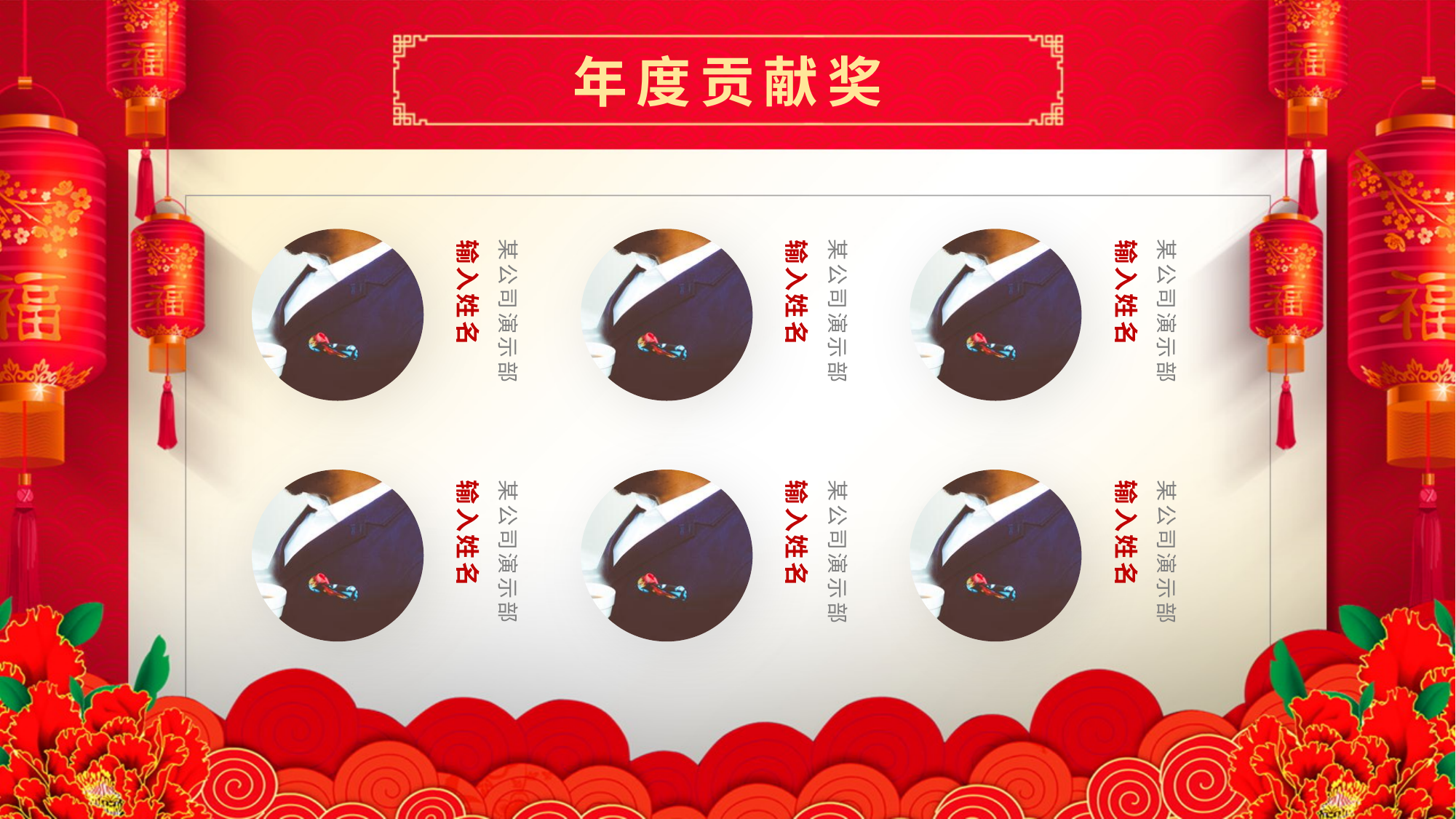

年度贡献奖

输入姓名
某公司演示部

输入姓名
某公司演示部

输入姓名
某公司演示部

输入姓名
某公司演示部

输入姓名
某公司演示部

输入姓名
某公司演示部